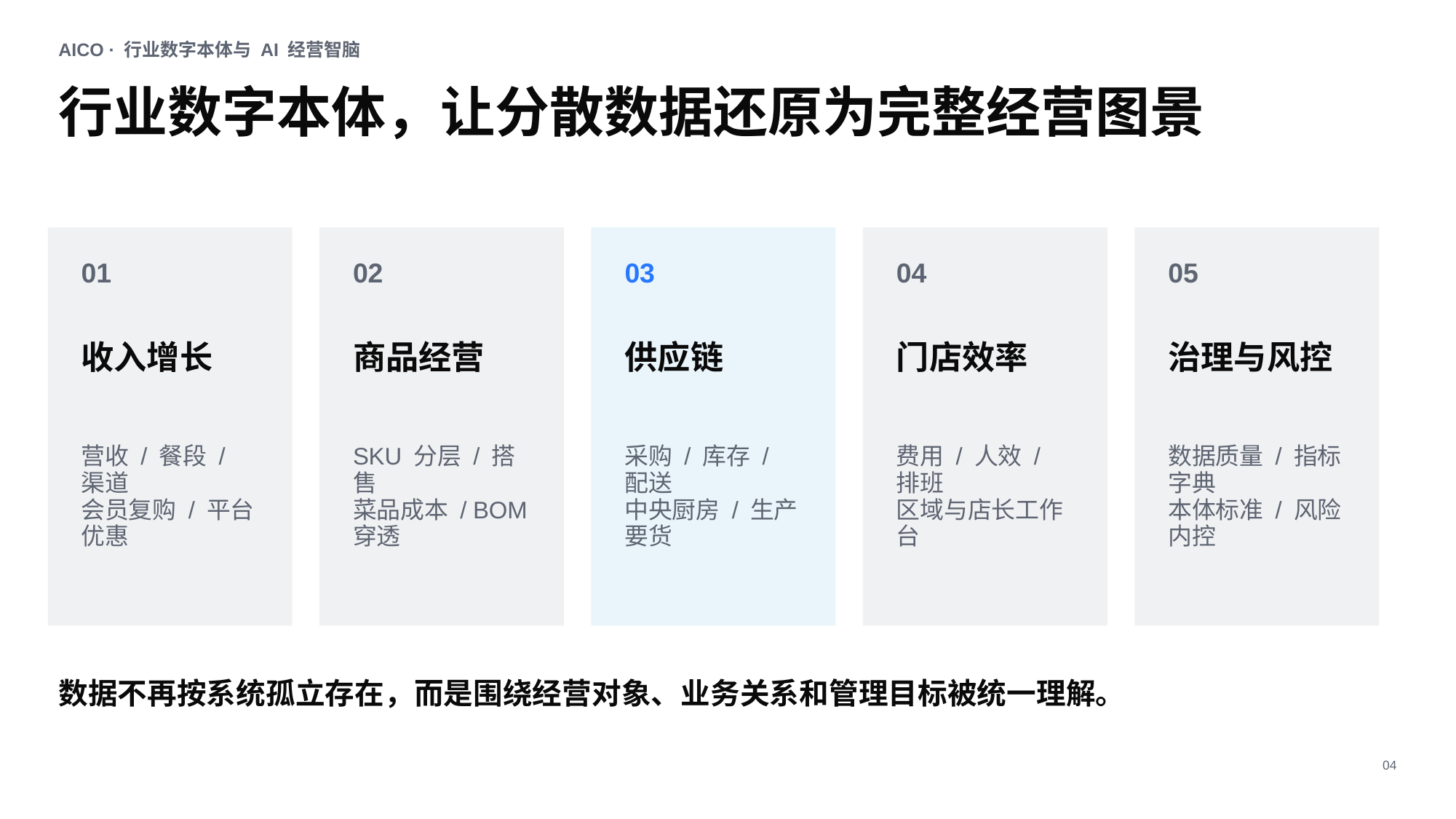

AICO · 行业数字本体与 AI 经营智脑
行业数字本体，让分散数据还原为完整经营图景

01
02
03
04
05
收入增长
商品经营
供应链
门店效率
治理与风控
营收 / 餐段 / 渠道
会员复购 / 平台优惠
SKU 分层 / 搭售
菜品成本 / BOM 穿透
采购 / 库存 / 配送
中央厨房 / 生产要货
费用 / 人效 / 排班
区域与店长工作台
数据质量 / 指标字典
本体标准 / 风险内控
数据不再按系统孤立存在，而是围绕经营对象、业务关系和管理目标被统一理解。
04